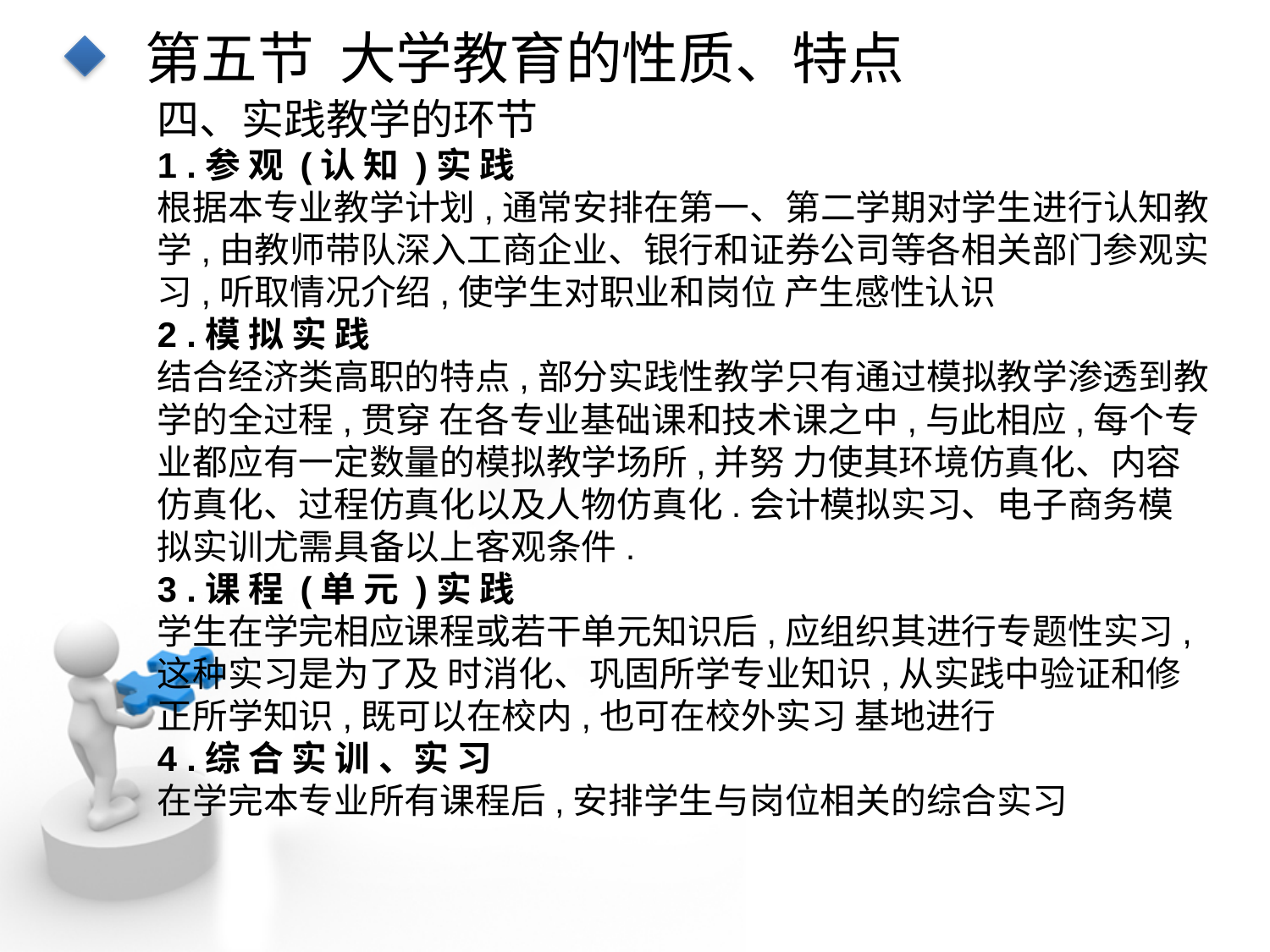

第五节  大学教育的性质、特点

四、实践教学的环节
1 .参 观 (认 知 )实 践
根据本专业教学计划,通常安排在第一、第二学期对学生进行认知教学,由教师带队深入工商企业、银行和证券公司等各相关部门参观实习,听取情况介绍,使学生对职业和岗位 产生感性认识
2 .模 拟 实 践
结合经济类高职的特点,部分实践性教学只有通过模拟教学渗透到教学的全过程,贯穿 在各专业基础课和技术课之中,与此相应,每个专业都应有一定数量的模拟教学场所,并努 力使其环境仿真化、内容仿真化、过程仿真化以及人物仿真化.会计模拟实习、电子商务模 拟实训尤需具备以上客观条件.
3 .课 程 (单 元 )实 践
学生在学完相应课程或若干单元知识后,应组织其进行专题性实习,这种实习是为了及 时消化、巩固所学专业知识,从实践中验证和修正所学知识,既可以在校内,也可在校外实习 基地进行
4 .综 合 实 训 、实 习
在学完本专业所有课程后,安排学生与岗位相关的综合实习
点击添加文本
点击添加文本
点击添加文本
点击添加文本